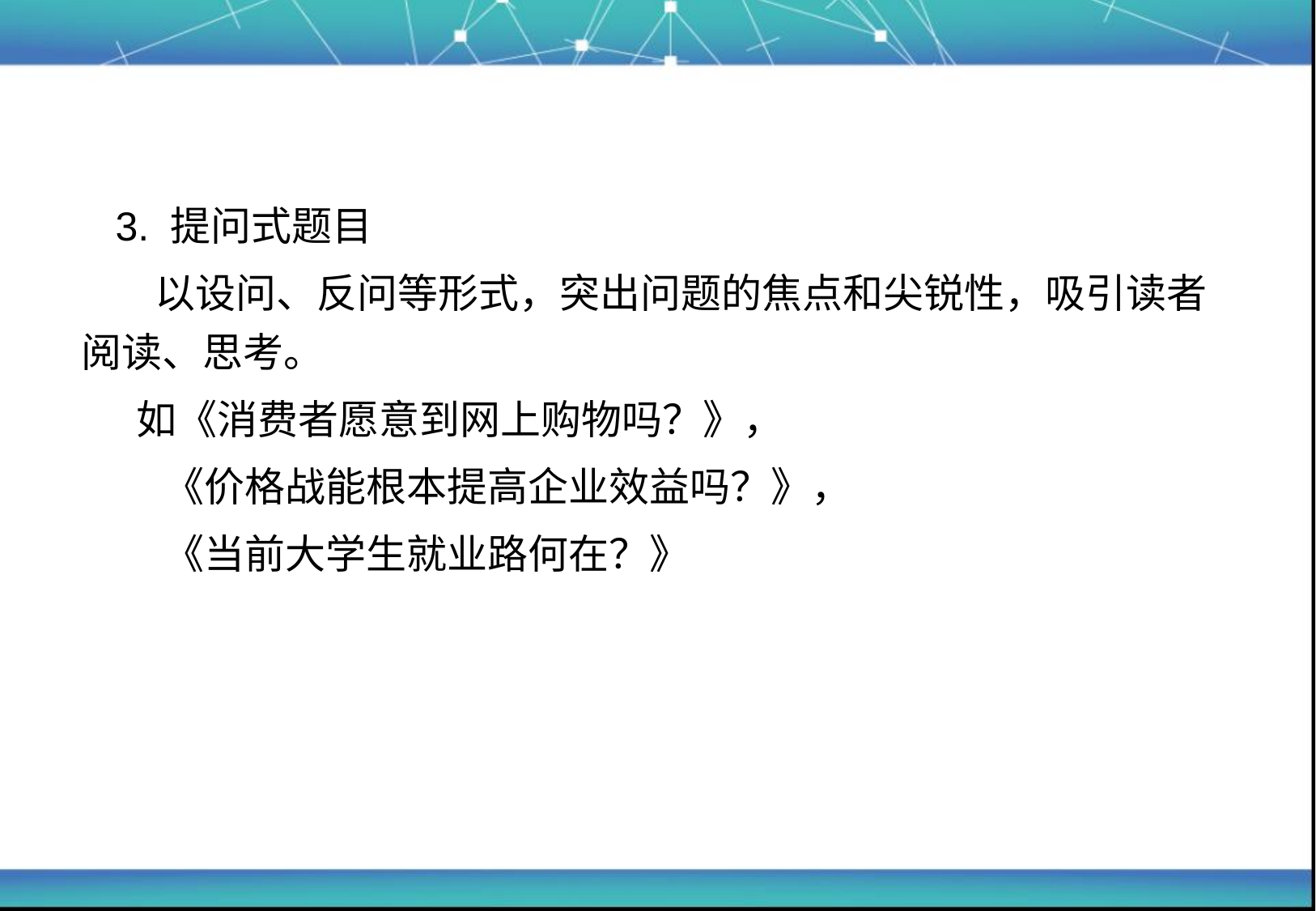

# 3. 提问式题目
       以设问、反问等形式，突出问题的焦点和尖锐性，吸引读者阅读、思考。
     如《消费者愿意到网上购物吗？》，
        《价格战能根本提高企业效益吗？》，
        《当前大学生就业路何在？》